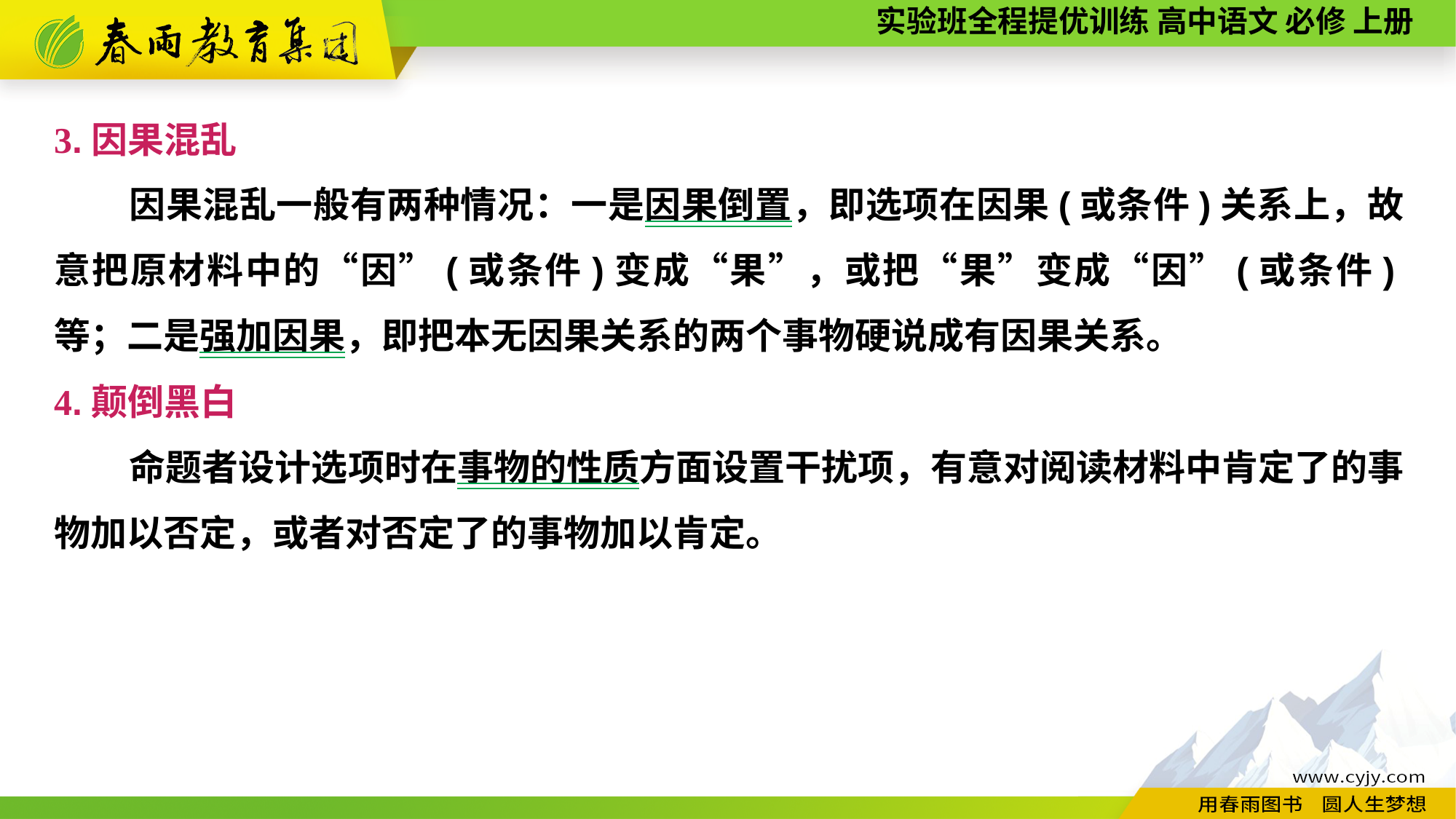

3.因果混乱
因果混乱一般有两种情况：一是因果倒置，即选项在因果(或条件)关系上，故意把原材料中的“因”(或条件)变成“果”，或把“果”变成“因”(或条件)等；二是强加因果，即把本无因果关系的两个事物硬说成有因果关系。
4.颠倒黑白
命题者设计选项时在事物的性质方面设置干扰项，有意对阅读材料中肯定了的事物加以否定，或者对否定了的事物加以肯定。